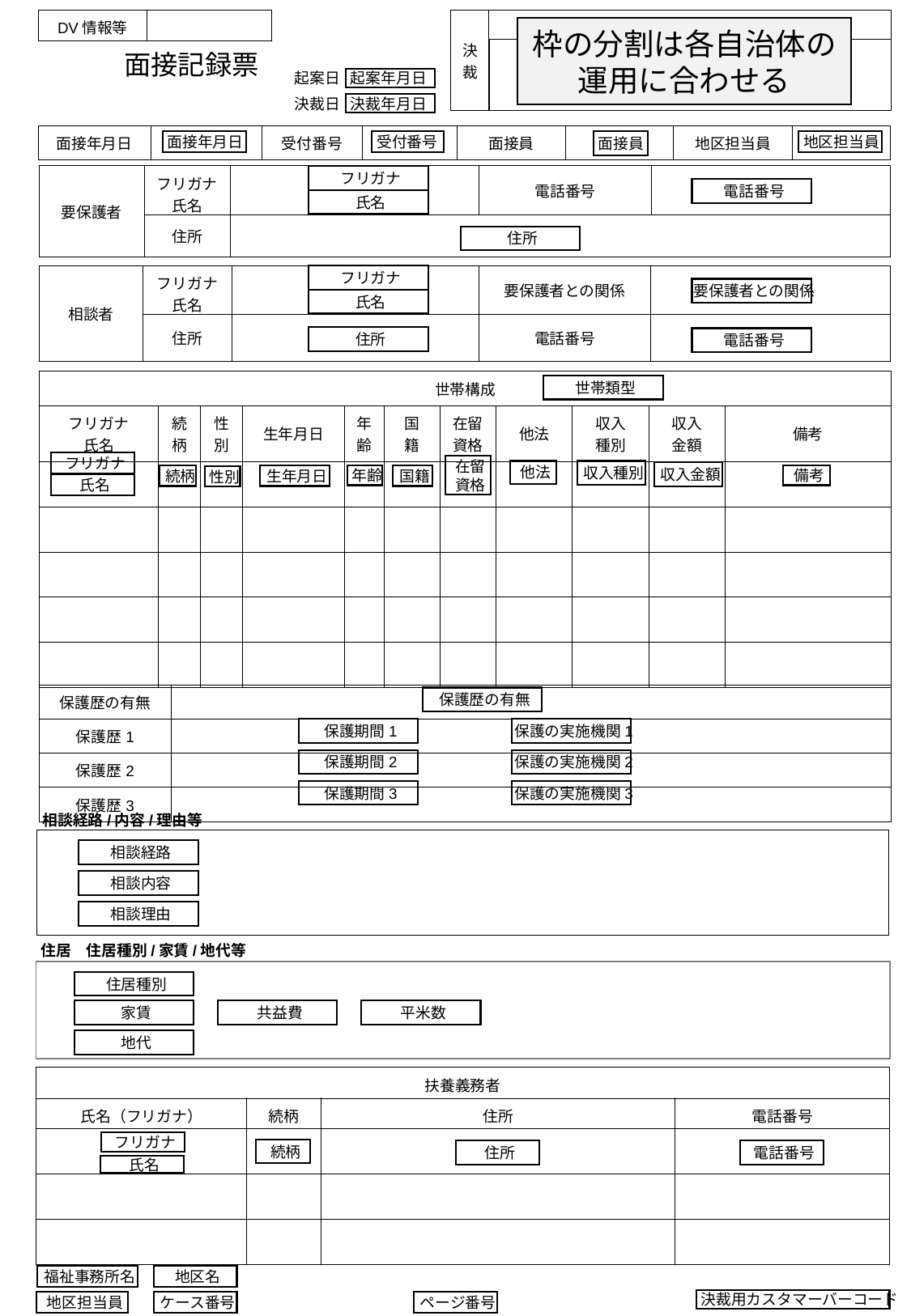

| 決裁 |  |
| --- | --- |
|  |  |
| DV情報等 |  |
| --- | --- |
枠の分割は各自治体の運用に合わせる
面接記録票
起案日
起案年月日
決裁日
決裁年月日
| 面接年月日 |  | 受付番号 |  | 面接員 |  | 地区担当員 |  |
| --- | --- | --- | --- | --- | --- | --- | --- |
面接年月日
受付番号
面接員
地区担当員
| 要保護者 | フリガナ氏名 |  | 電話番号 |  |
| --- | --- | --- | --- | --- |
|  | 住所 |  |  |  |
フリガナ
電話番号
氏名
住所
フリガナ
| 相談者 | フリガナ 氏名 |  | 要保護者との関係 |  |
| --- | --- | --- | --- | --- |
|  | 住所 |  | 電話番号 |  |
要保護者との関係
氏名
住所
電話番号
| 世帯構成 | 世帯構成 |  |  |  |  |  |  |  |  |  |
| --- | --- | --- | --- | --- | --- | --- | --- | --- | --- | --- |
| フリガナ 氏名 | 続 柄 | 性 別 | 生年月日 | 年 齢 | 国 籍 | 在留資格 | 他法 | 収入 種別 | 収入 金額 | 備考 |
|  |  |  |  |  |  |  |  |  |  |  |
|  |  |  |  |  |  |  |  |  |  |  |
|  |  |  |  |  |  |  |  |  |  |  |
|  |  |  |  |  |  |  |  |  |  |  |
|  |  |  |  |  |  |  |  |  |  |  |
世帯類型
フリガナ
在留
資格
他法
収入種別
収入金額
続柄
生年月日
年齢
国籍
備考
性別
氏名
| 保護歴の有無 |  |
| --- | --- |
| 保護歴1 |  |
| 保護歴2 |  |
| 保護歴3 |  |
保護歴の有無
保護期間1
保護の実施機関1
保護の実施機関2
保護期間2
保護の実施機関3
保護期間3
相談経路/内容/理由等
|  |
| --- |
相談経路
相談内容
相談理由
住居　住居種別/家賃/地代等
|  |
| --- |
住居種別
共益費
平米数
家賃
地代
| 扶養義務者 |  |  |  |
| --- | --- | --- | --- |
| 氏名（フリガナ） | 続柄 | 住所 | 電話番号 |
|  |  |  |  |
|  |  |  |  |
|  |  |  |  |
フリガナ
続柄
住所
電話番号
氏名
福祉事務所名
地区名
決裁用カスタマーバーコード
ケース番号
ページ番号
地区担当員